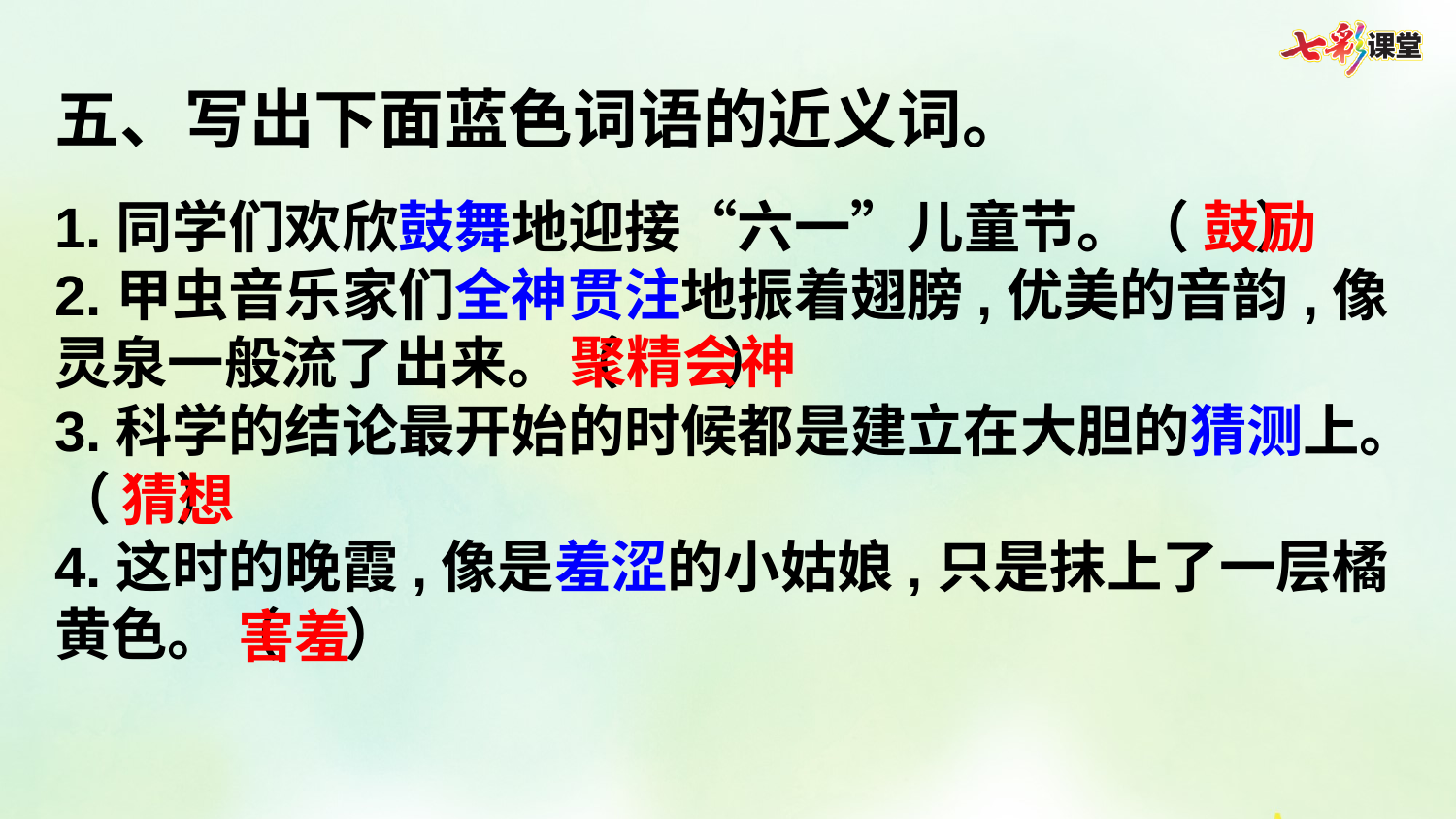

五、写出下面蓝色词语的近义词。
1.同学们欢欣鼓舞地迎接“六一”儿童节。（     ）
2.甲虫音乐家们全神贯注地振着翅膀,优美的音韵,像灵泉一般流了出来。（        ）
3.科学的结论最开始的时候都是建立在大胆的猜测上。
（     ）
4.这时的晚霞,像是羞涩的小姑娘,只是抹上了一层橘黄色。（     ）
鼓励
聚精会神
猜想
害羞